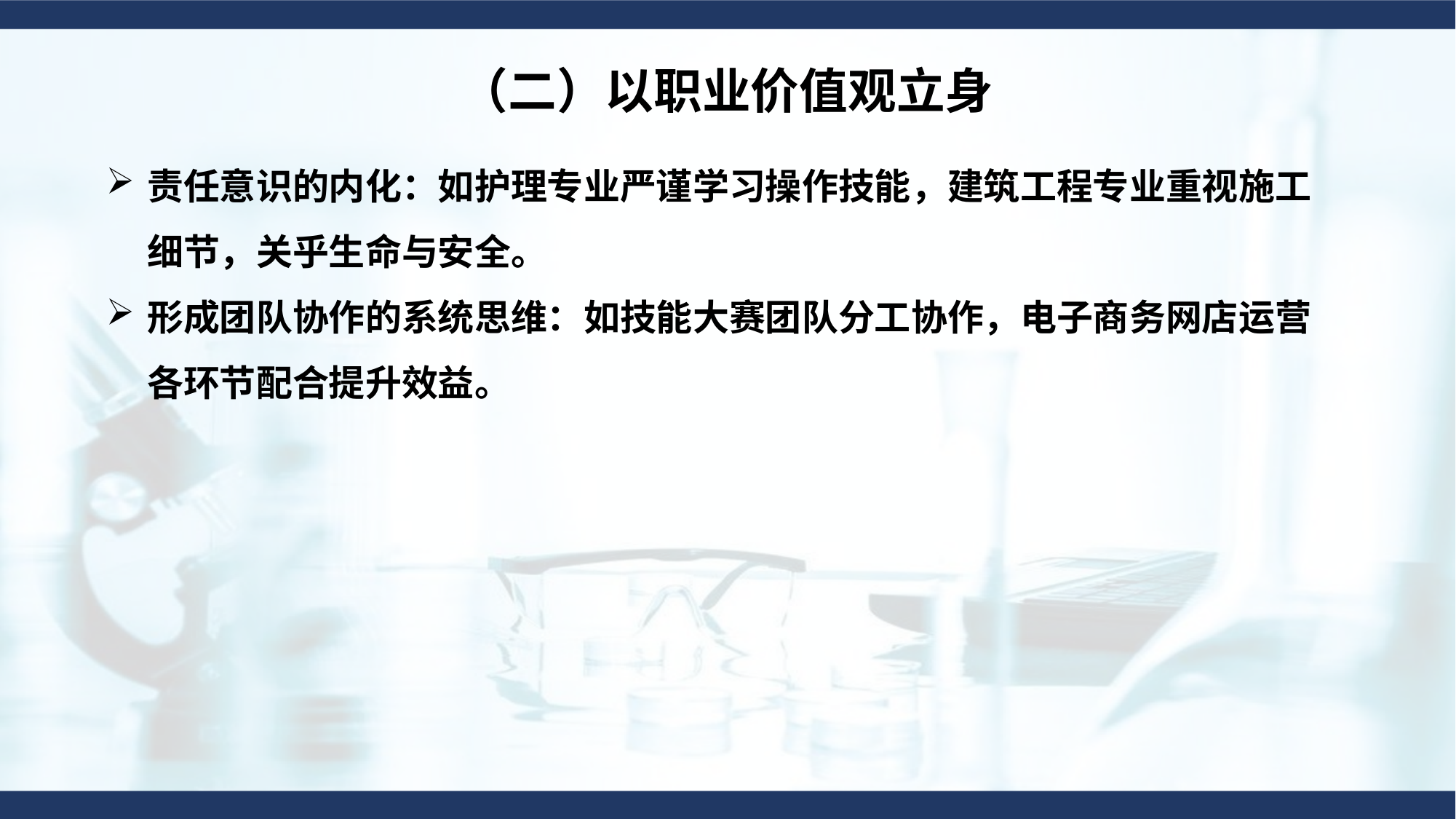

（二）以职业价值观立身

责任意识的内化：如护理专业严谨学习操作技能，建筑工程专业重视施工细节，关乎生命与安全。
形成团队协作的系统思维：如技能大赛团队分工协作，电子商务网店运营各环节配合提升效益。